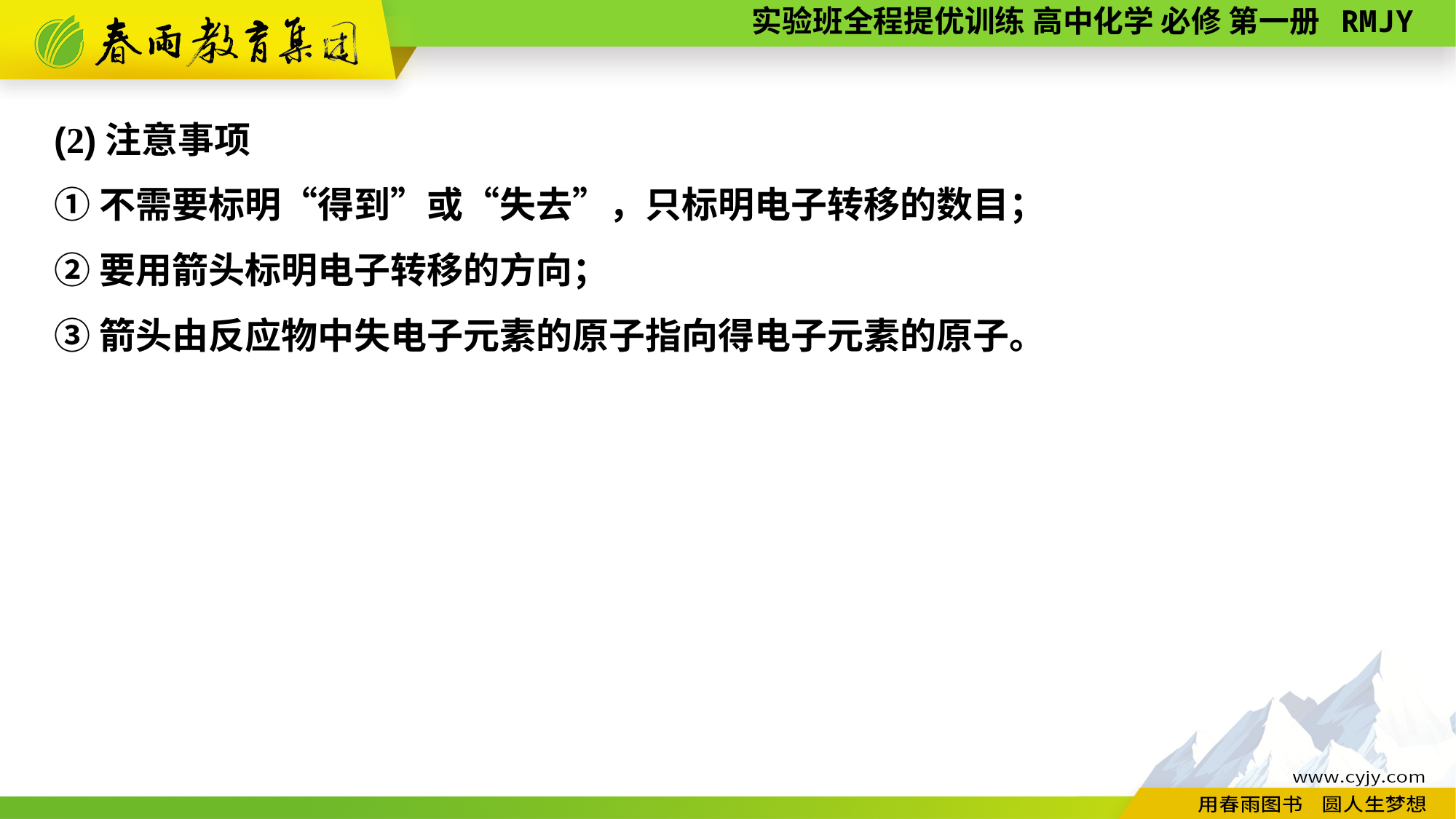

(2)注意事项
①不需要标明“得到”或“失去”，只标明电子转移的数目；
②要用箭头标明电子转移的方向；
③箭头由反应物中失电子元素的原子指向得电子元素的原子。